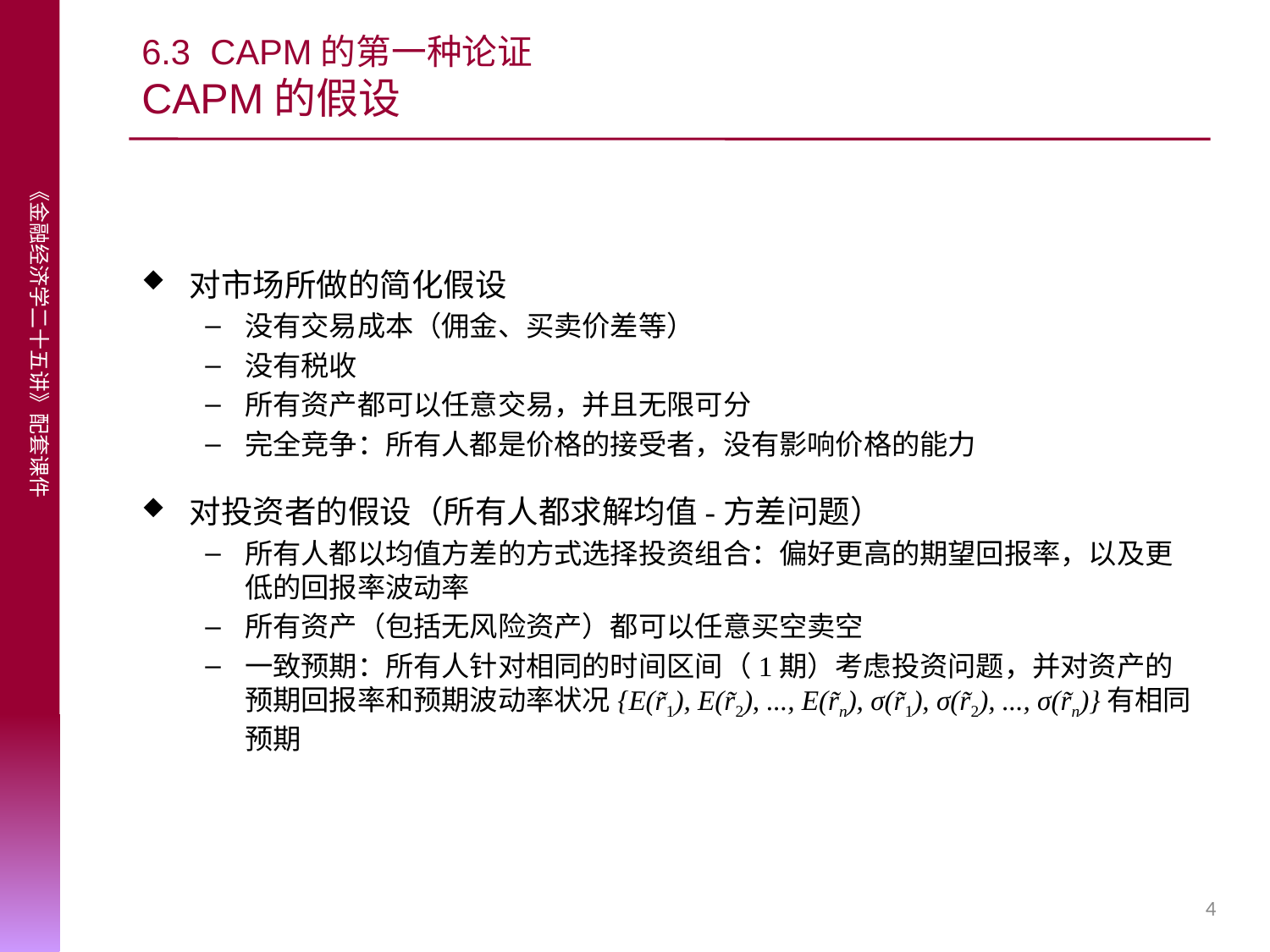

# 6.3  CAPM的第一种论证 CAPM的假设

对市场所做的简化假设
没有交易成本（佣金、买卖价差等）
没有税收
所有资产都可以任意交易，并且无限可分
完全竞争：所有人都是价格的接受者，没有影响价格的能力
对投资者的假设（所有人都求解均值-方差问题）
所有人都以均值方差的方式选择投资组合：偏好更高的期望回报率，以及更低的回报率波动率
所有资产（包括无风险资产）都可以任意买空卖空
一致预期：所有人针对相同的时间区间（1期）考虑投资问题，并对资产的预期回报率和预期波动率状况{E(r̃1), E(r̃2), ..., E(r̃n), σ(r̃1), σ(r̃2), ..., σ(r̃n)}有相同预期
4